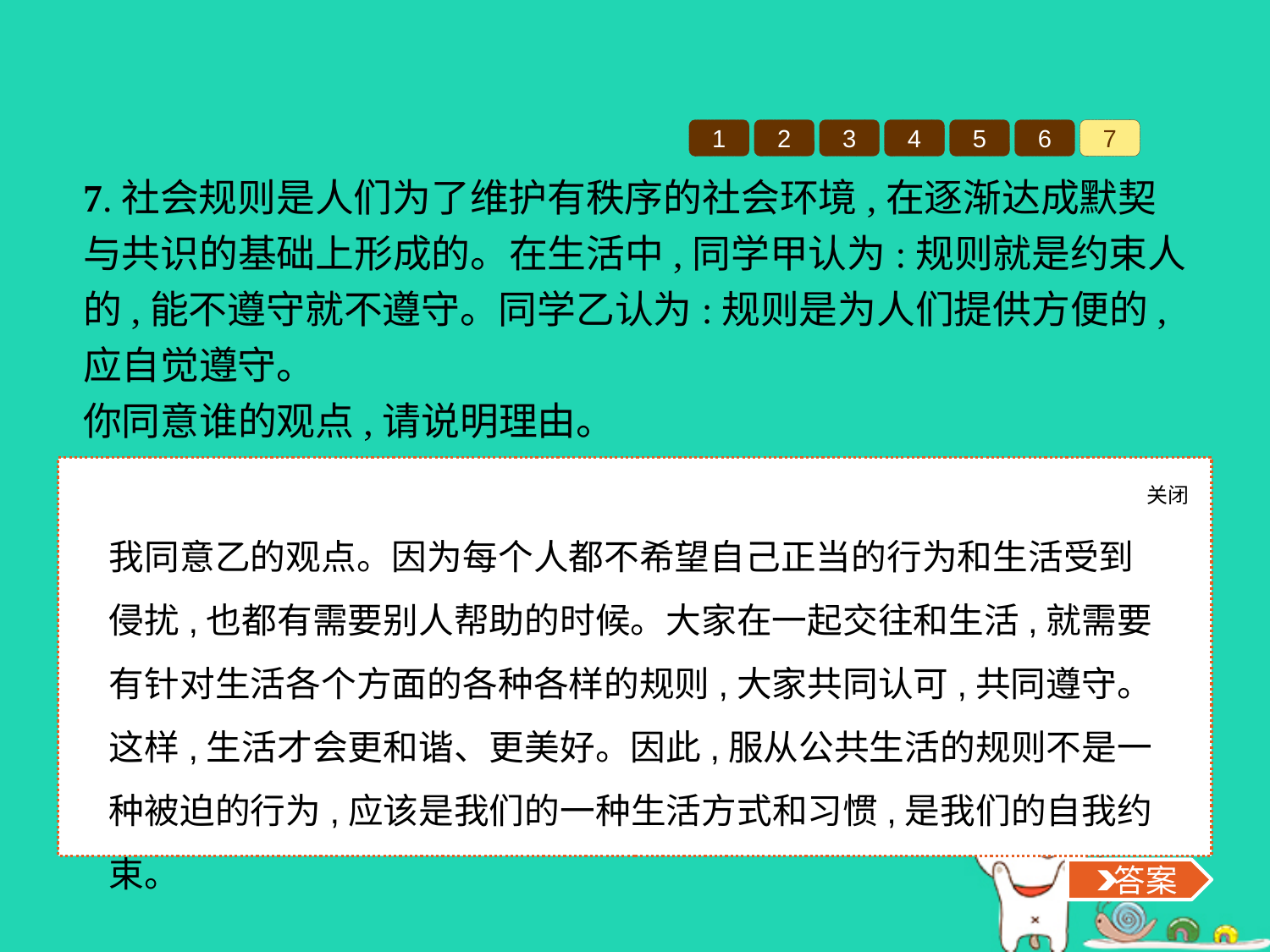

1
2
3
4
5
6
7
7.社会规则是人们为了维护有秩序的社会环境,在逐渐达成默契与共识的基础上形成的。在生活中,同学甲认为:规则就是约束人的,能不遵守就不遵守。同学乙认为:规则是为人们提供方便的,应自觉遵守。
你同意谁的观点,请说明理由。

关闭
  答案

我同意乙的观点。因为每个人都不希望自己正当的行为和生活受到侵扰,也都有需要别人帮助的时候。大家在一起交往和生活,就需要有针对生活各个方面的各种各样的规则,大家共同认可,共同遵守。这样,生活才会更和谐、更美好。因此,服从公共生活的规则不是一种被迫的行为,应该是我们的一种生活方式和习惯,是我们的自我约束。
  答案